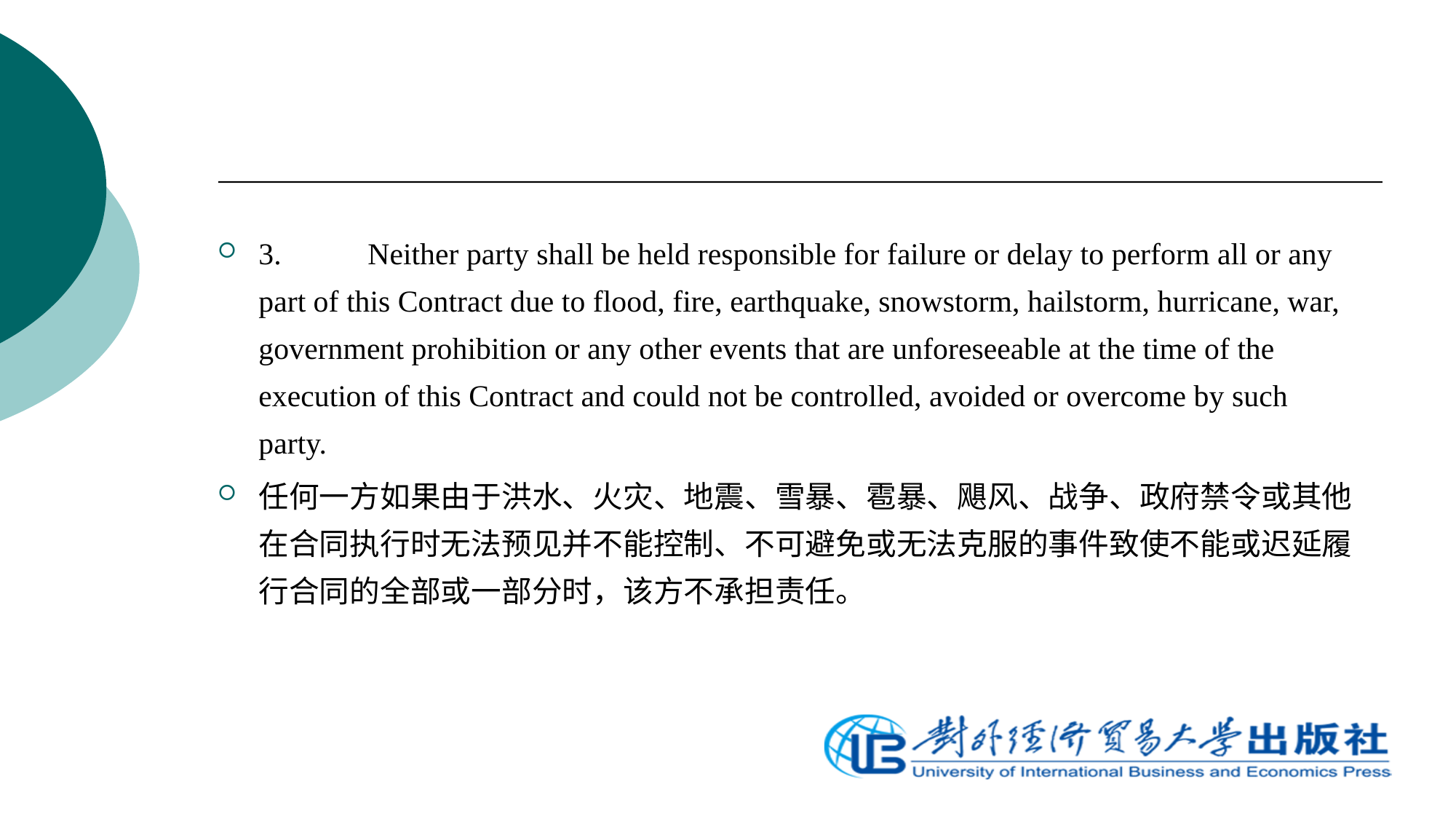

3.	Neither party shall be held responsible for failure or delay to perform all or any part of this Contract due to flood, fire, earthquake, snowstorm, hailstorm, hurricane, war, government prohibition or any other events that are unforeseeable at the time of the execution of this Contract and could not be controlled, avoided or overcome by such party.
任何一方如果由于洪水、火灾、地震、雪暴、雹暴、飓风、战争、政府禁令或其他在合同执行时无法预见并不能控制、不可避免或无法克服的事件致使不能或迟延履行合同的全部或一部分时，该方不承担责任。